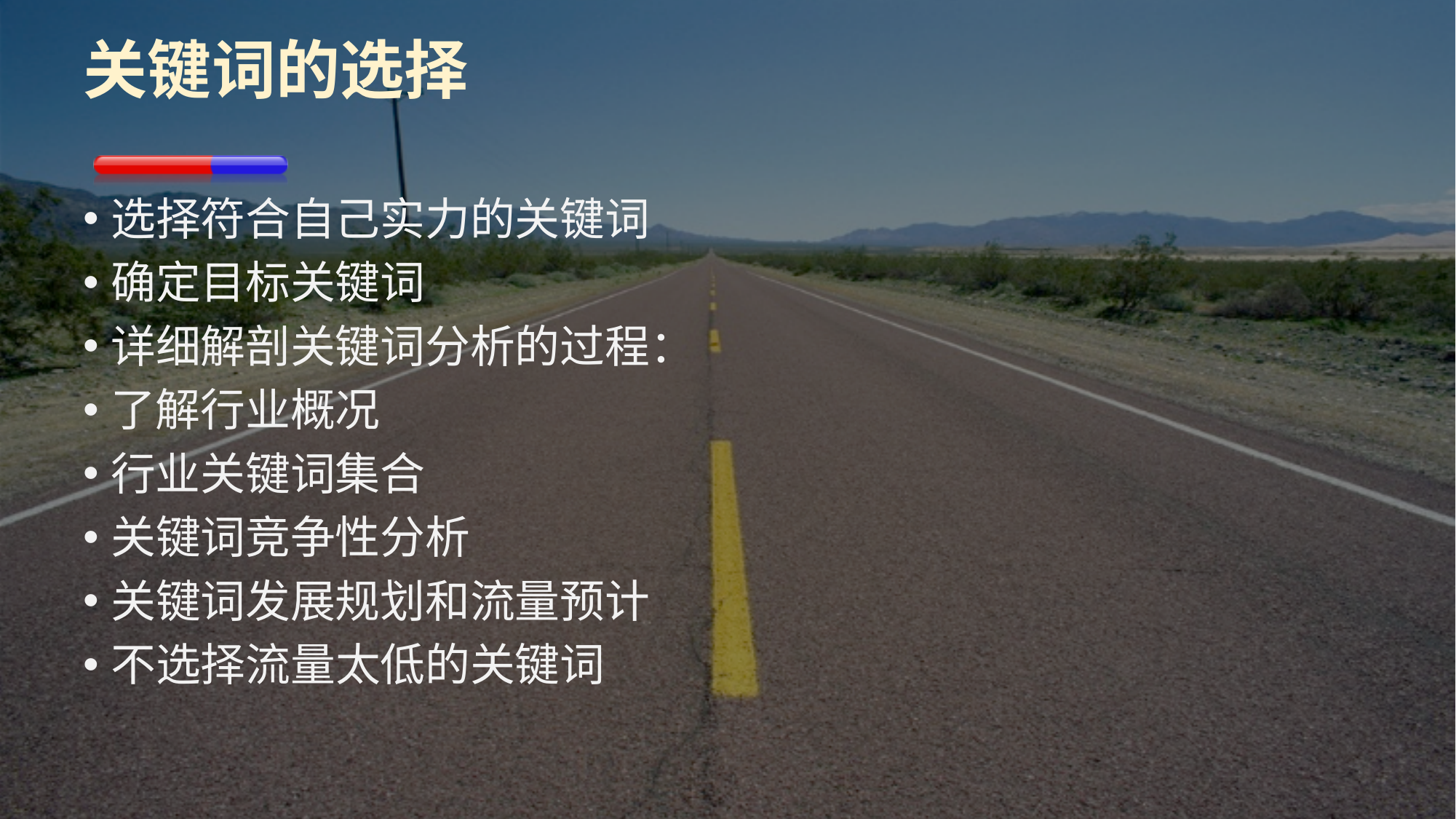

# 关键词的选择
选择符合自己实力的关键词
确定目标关键词
详细解剖关键词分析的过程：
了解行业概况
行业关键词集合
关键词竞争性分析
关键词发展规划和流量预计
不选择流量太低的关键词